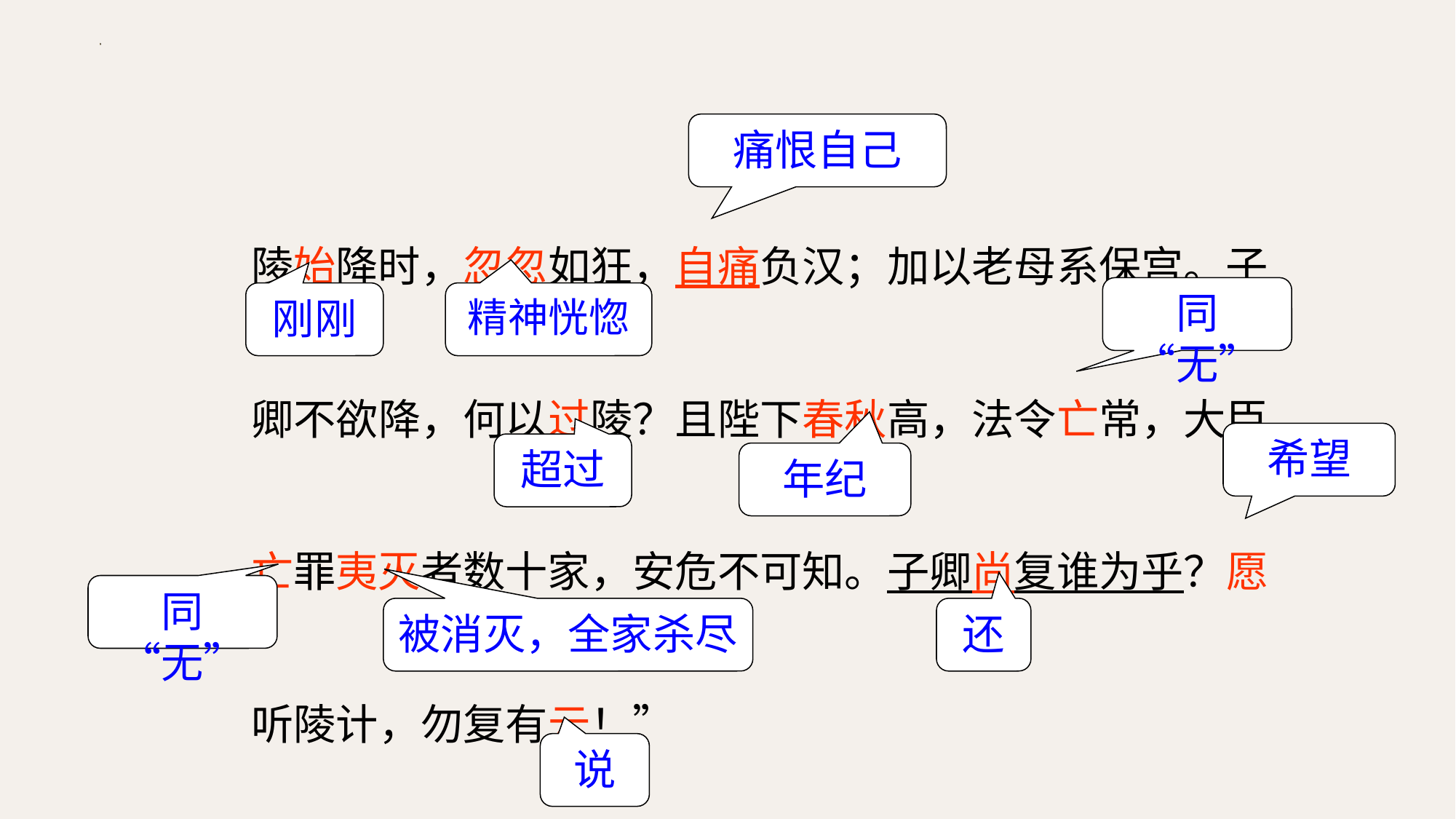

痛恨自己
陵始降时，忽忽如狂，自痛负汉；加以老母系保宫。子卿不欲降，何以过陵？且陛下春秋高，法令亡常，大臣亡罪夷灭者数十家，安危不可知。子卿尚复谁为乎？愿听陵计，勿复有云！”
同“无”
刚刚
精神恍惚
希望
超过
年纪
同“无”
还
被消灭，全家杀尽
说